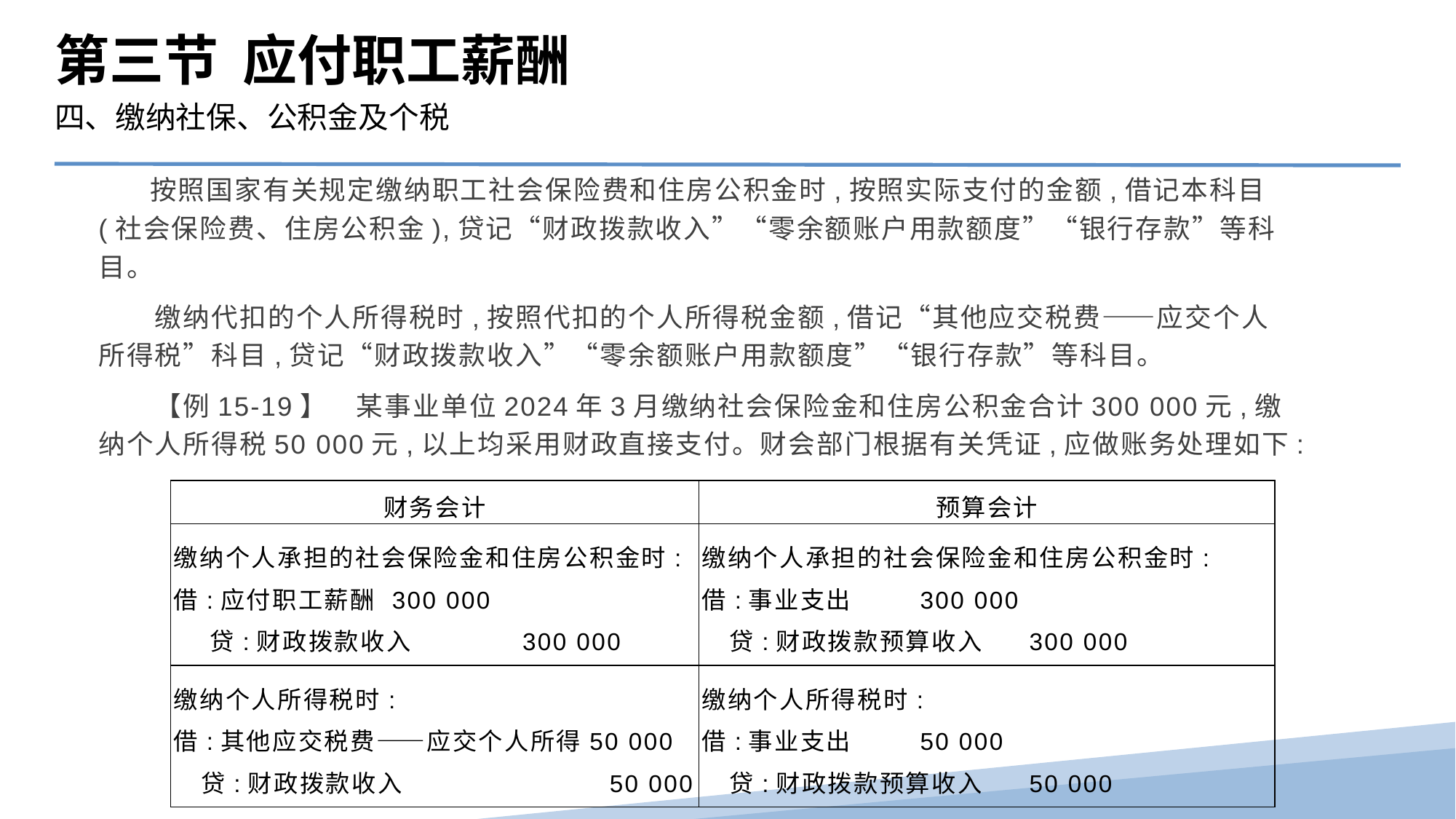

第三节  应付职工薪酬
四、缴纳社保、公积金及个税
      按照国家有关规定缴纳职工社会保险费和住房公积金时,按照实际支付的金额,借记本科目(社会保险费、住房公积金),贷记“财政拨款收入”“零余额账户用款额度”“银行存款”等科目。
　　缴纳代扣的个人所得税时,按照代扣的个人所得税金额,借记“其他应交税费——应交个人所得税”科目,贷记“财政拨款收入”“零余额账户用款额度”“银行存款”等科目。
　　【例15-19】　某事业单位2024年3月缴纳社会保险金和住房公积金合计300 000元,缴纳个人所得税50 000元,以上均采用财政直接支付。财会部门根据有关凭证,应做账务处理如下:
| 财务会计 | 预算会计 |
| --- | --- |
| 缴纳个人承担的社会保险金和住房公积金时: 借:应付职工薪酬 300 000 贷:财政拨款收入 300 000 | 缴纳个人承担的社会保险金和住房公积金时:　 借:事业支出 300 000 贷:财政拨款预算收入 300 000 |
| 缴纳个人所得税时: 借:其他应交税费——应交个人所得50 000 贷:财政拨款收入 50 000 | 缴纳个人所得税时: 借:事业支出 50 000 贷:财政拨款预算收入 50 000 |